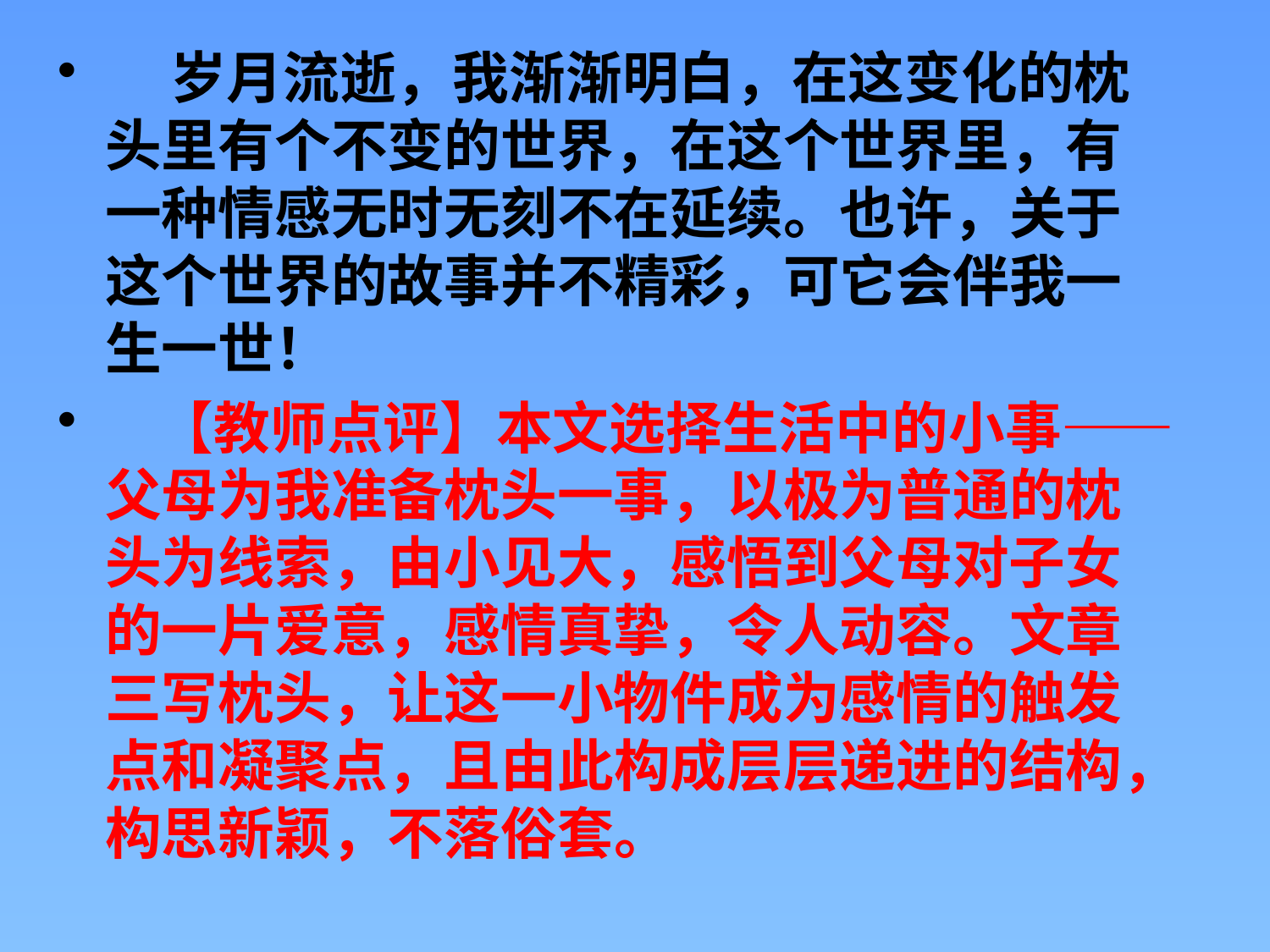

岁月流逝，我渐渐明白，在这变化的枕头里有个不变的世界，在这个世界里，有一种情感无时无刻不在延续。也许，关于这个世界的故事并不精彩，可它会伴我一生一世！
   【教师点评】本文选择生活中的小事——父母为我准备枕头一事，以极为普通的枕头为线索，由小见大，感悟到父母对子女的一片爱意，感情真挚，令人动容。文章三写枕头，让这一小物件成为感情的触发点和凝聚点，且由此构成层层递进的结构，构思新颖，不落俗套。
#